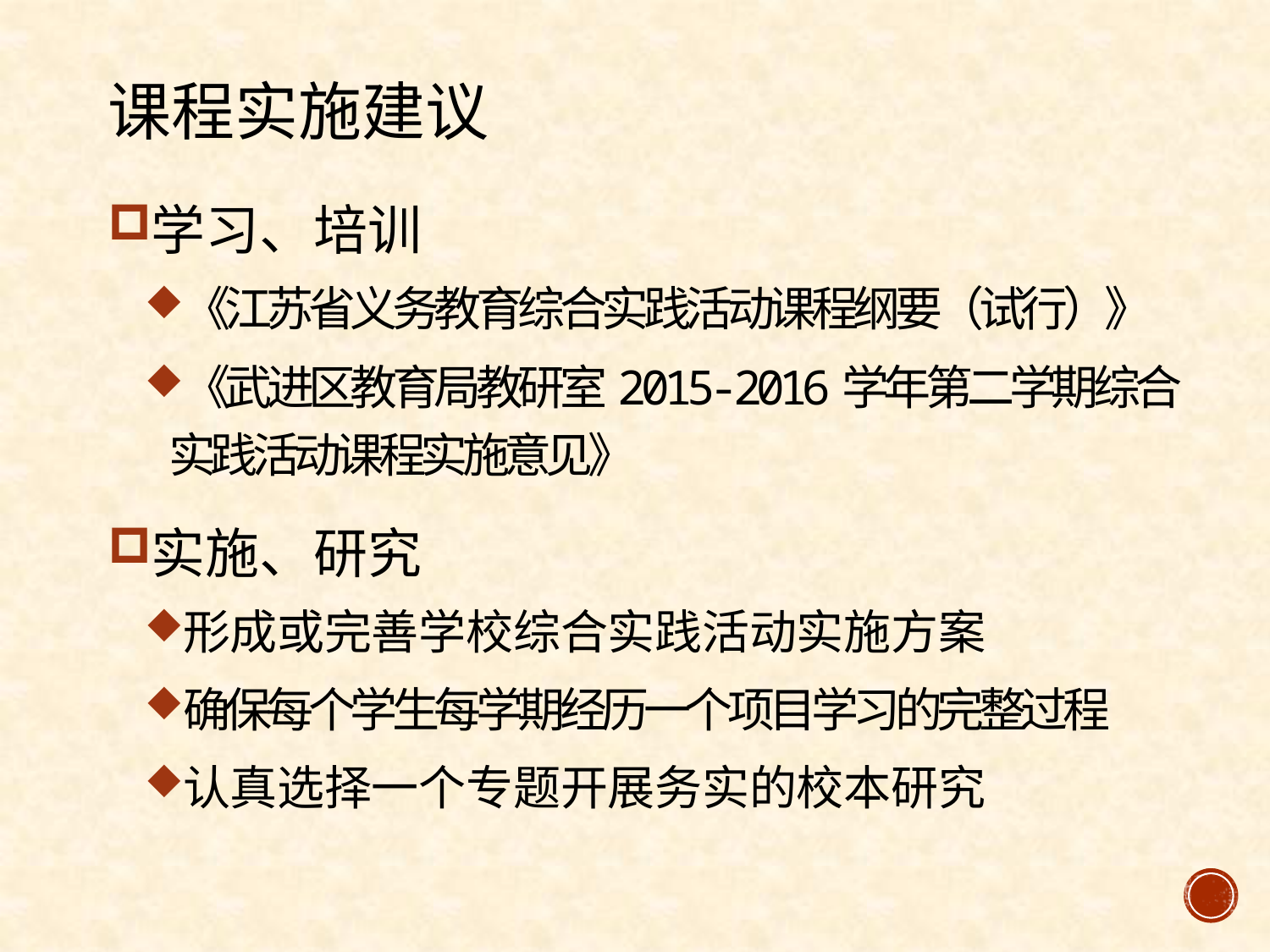

# 课程实施建议
学习、培训
《江苏省义务教育综合实践活动课程纲要（试行）》
《武进区教育局教研室2015-2016学年第二学期综合实践活动课程实施意见》
实施、研究
形成或完善学校综合实践活动实施方案
确保每个学生每学期经历一个项目学习的完整过程
认真选择一个专题开展务实的校本研究